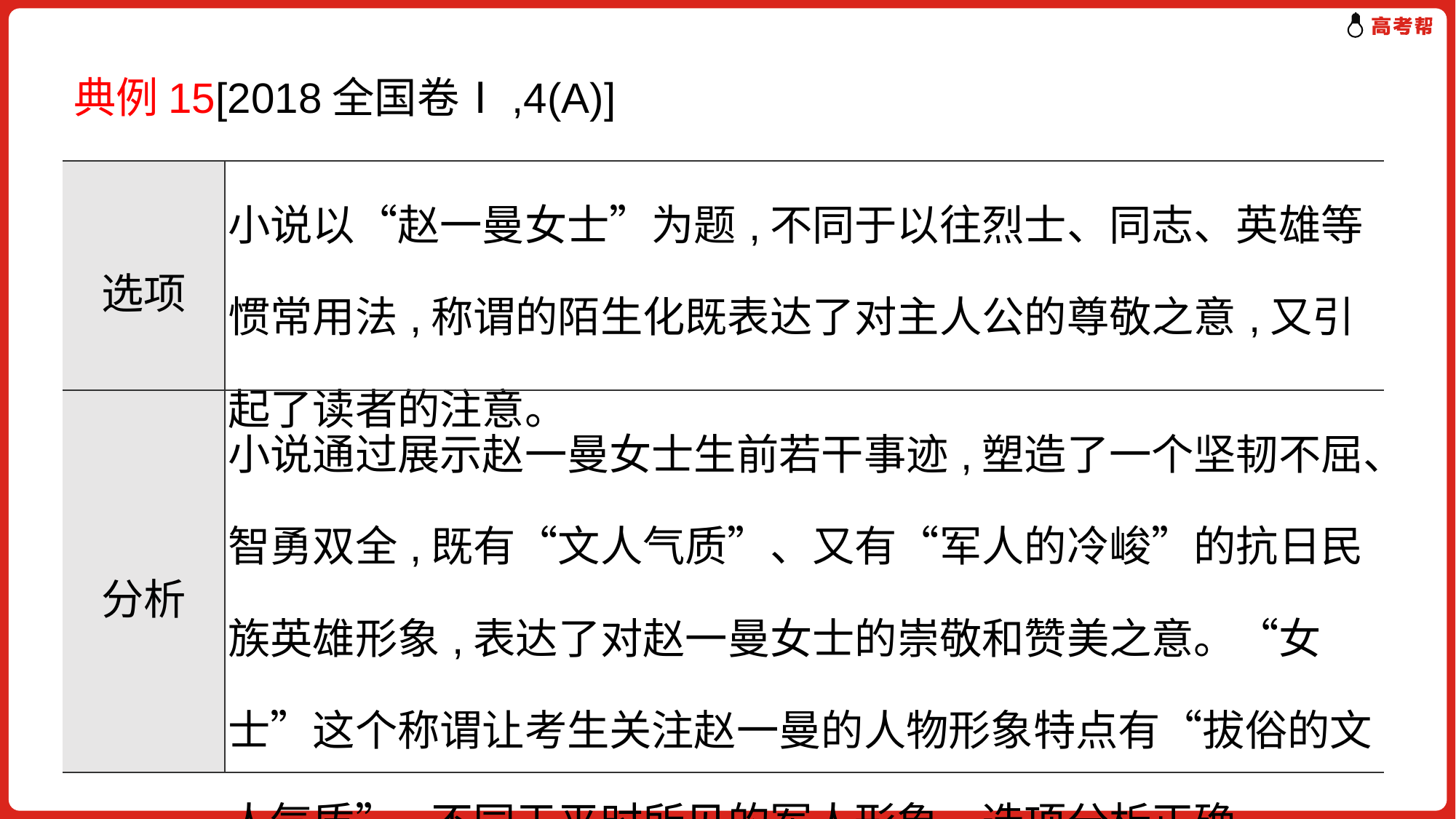

典例15[2018全国卷Ⅰ,4(A)]
| 选项 | 小说以“赵一曼女士”为题,不同于以往烈士、同志、英雄等惯常用法,称谓的陌生化既表达了对主人公的尊敬之意,又引起了读者的注意。 |
| --- | --- |
| 分析 | 小说通过展示赵一曼女士生前若干事迹,塑造了一个坚韧不屈、智勇双全,既有“文人气质”、又有“军人的冷峻”的抗日民族英雄形象,表达了对赵一曼女士的崇敬和赞美之意。“女士”这个称谓让考生关注赵一曼的人物形象特点有“拔俗的文人气质”,不同于平时所见的军人形象。选项分析正确。 |